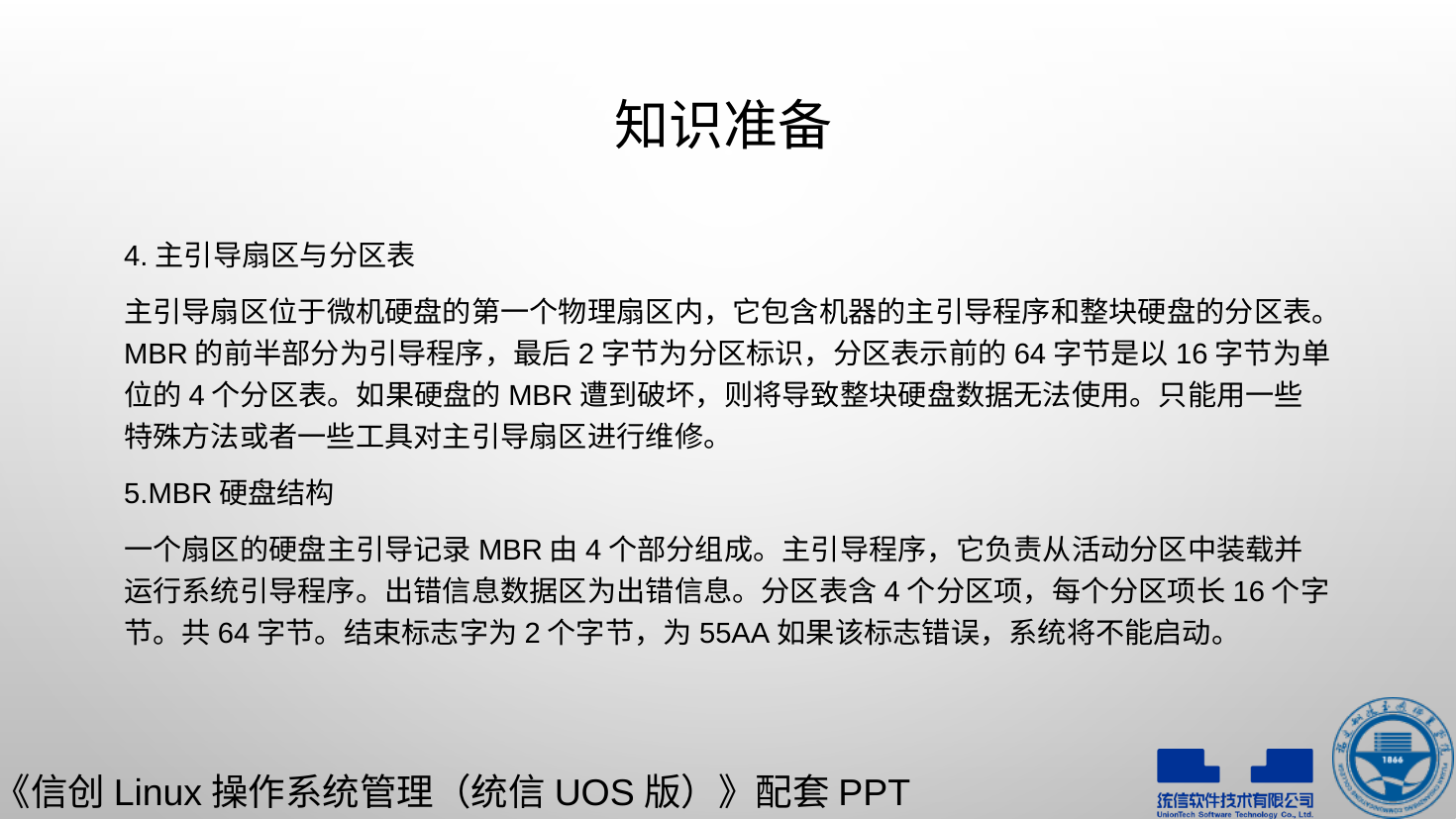

# 知识准备
4.主引导扇区与分区表
主引导扇区位于微机硬盘的第一个物理扇区内，它包含机器的主引导程序和整块硬盘的分区表。MBR的前半部分为引导程序，最后2字节为分区标识，分区表示前的64字节是以16字节为单位的4个分区表。如果硬盘的MBR遭到破坏，则将导致整块硬盘数据无法使用。只能用一些特殊方法或者一些工具对主引导扇区进行维修。
5.MBR硬盘结构
一个扇区的硬盘主引导记录MBR由4个部分组成。主引导程序，它负责从活动分区中装载并运行系统引导程序。出错信息数据区为出错信息。分区表含4个分区项，每个分区项长16个字节。共64字节。结束标志字为2个字节，为55AA如果该标志错误，系统将不能启动。